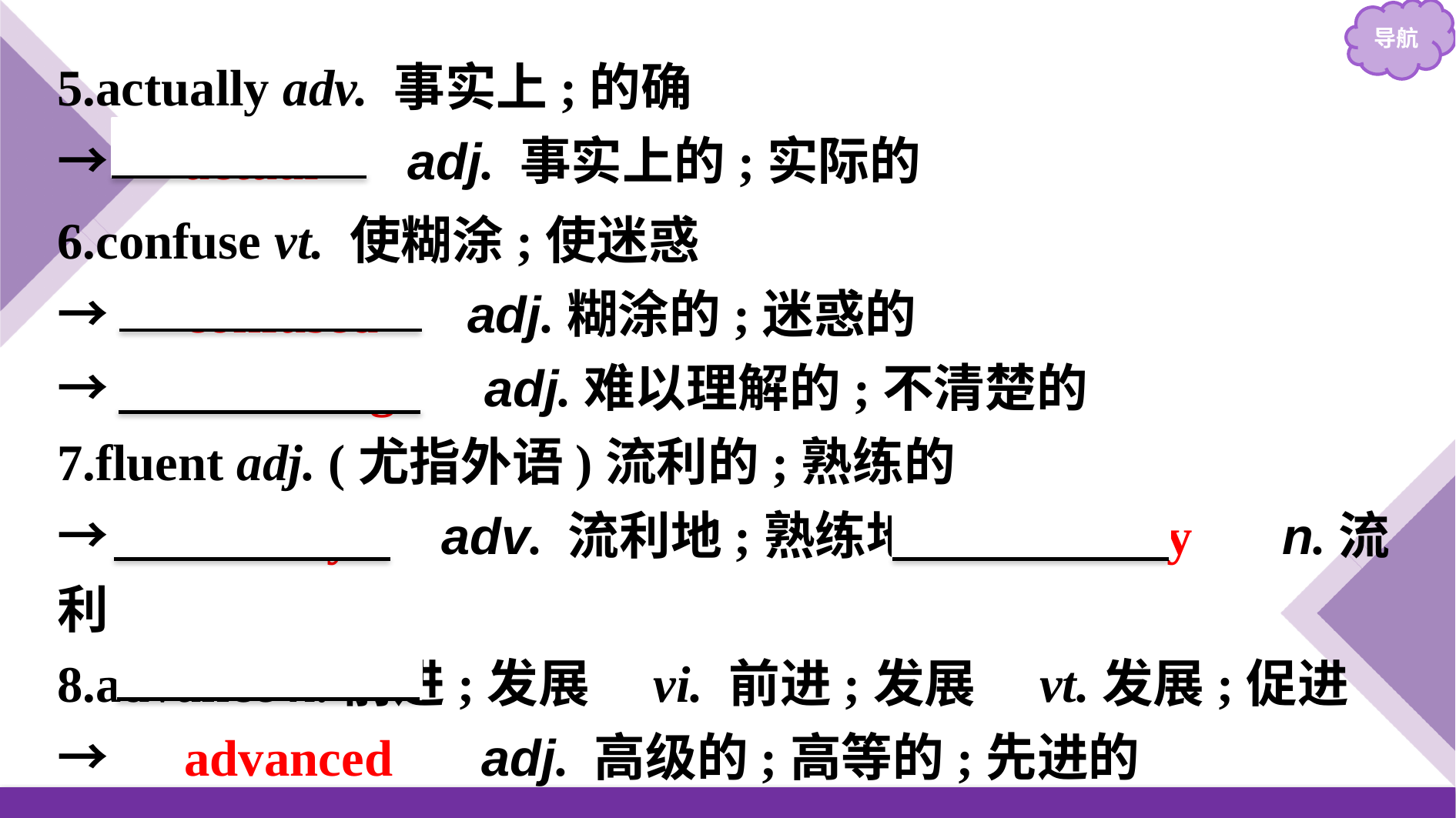

5.actually adv. 事实上;的确
→　actual　 adj. 事实上的;实际的

6.confuse vt. 使糊涂;使迷惑
→　confused　 adj.糊涂的;迷惑的
→　confusing　 adj.难以理解的;不清楚的
7.fluent adj. (尤指外语)流利的;熟练的
→　fluently　 adv. 流利地;熟练地→　fluency　 n.流利
8.advance n.前进;发展　vi. 前进;发展　vt.发展;促进
→　advanced　 adj. 高级的;高等的;先进的